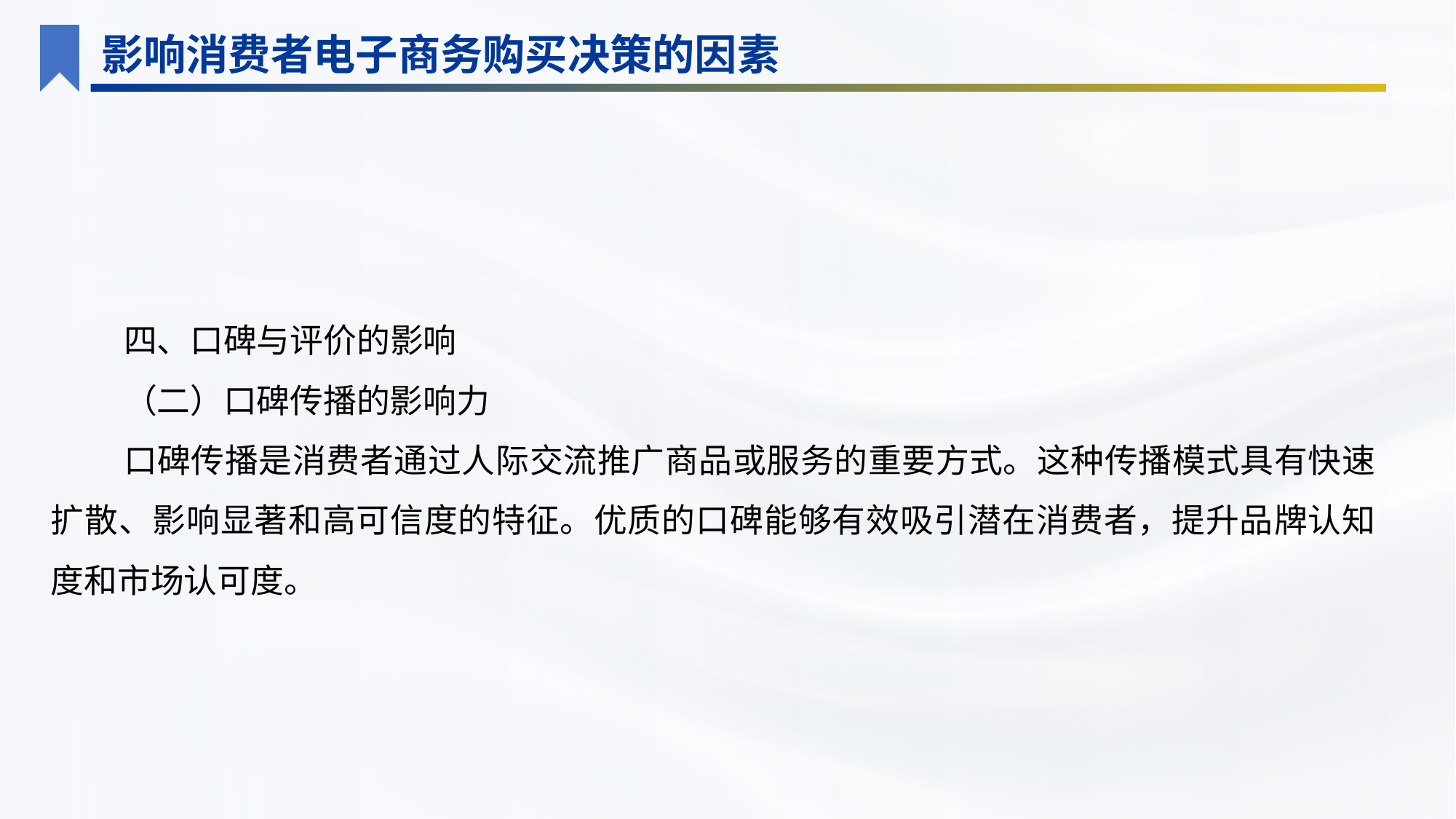

影响消费者电子商务购买决策的因素
四、口碑与评价的影响
（二）口碑传播的影响力
口碑传播是消费者通过人际交流推广商品或服务的重要方式。这种传播模式具有快速扩散、影响显著和高可信度的特征。优质的口碑能够有效吸引潜在消费者，提升品牌认知度和市场认可度。